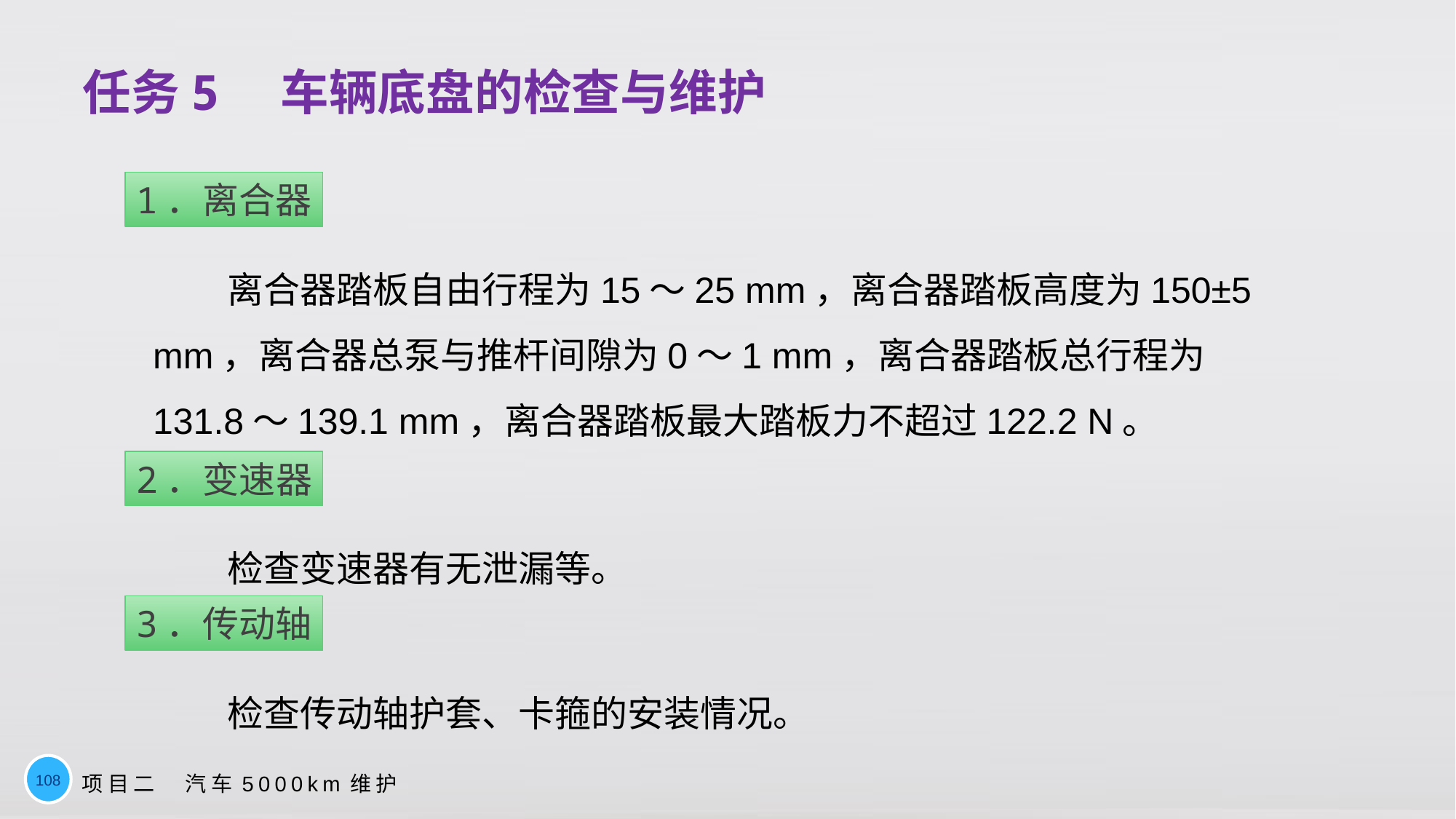

# 任务5　车辆底盘的检查与维护
1．离合器
离合器踏板自由行程为15～25 mm，离合器踏板高度为150±5 mm，离合器总泵与推杆间隙为0～1 mm，离合器踏板总行程为131.8～139.1 mm，离合器踏板最大踏板力不超过122.2 N。
2．变速器
检查变速器有无泄漏等。
3．传动轴
检查传动轴护套、卡箍的安装情况。
108